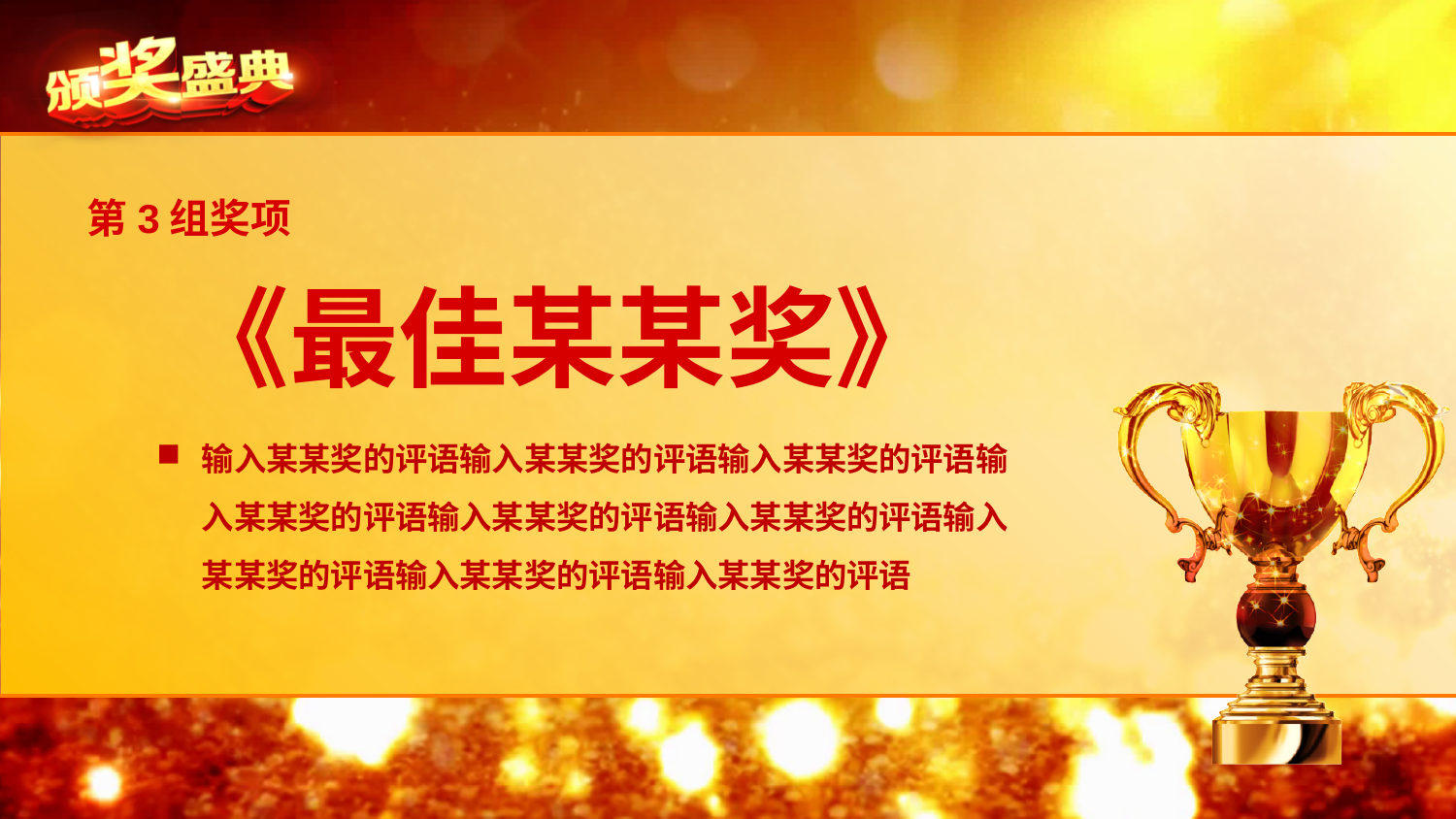

第3组奖项
《最佳某某奖》
输入某某奖的评语输入某某奖的评语输入某某奖的评语输入某某奖的评语输入某某奖的评语输入某某奖的评语输入某某奖的评语输入某某奖的评语输入某某奖的评语